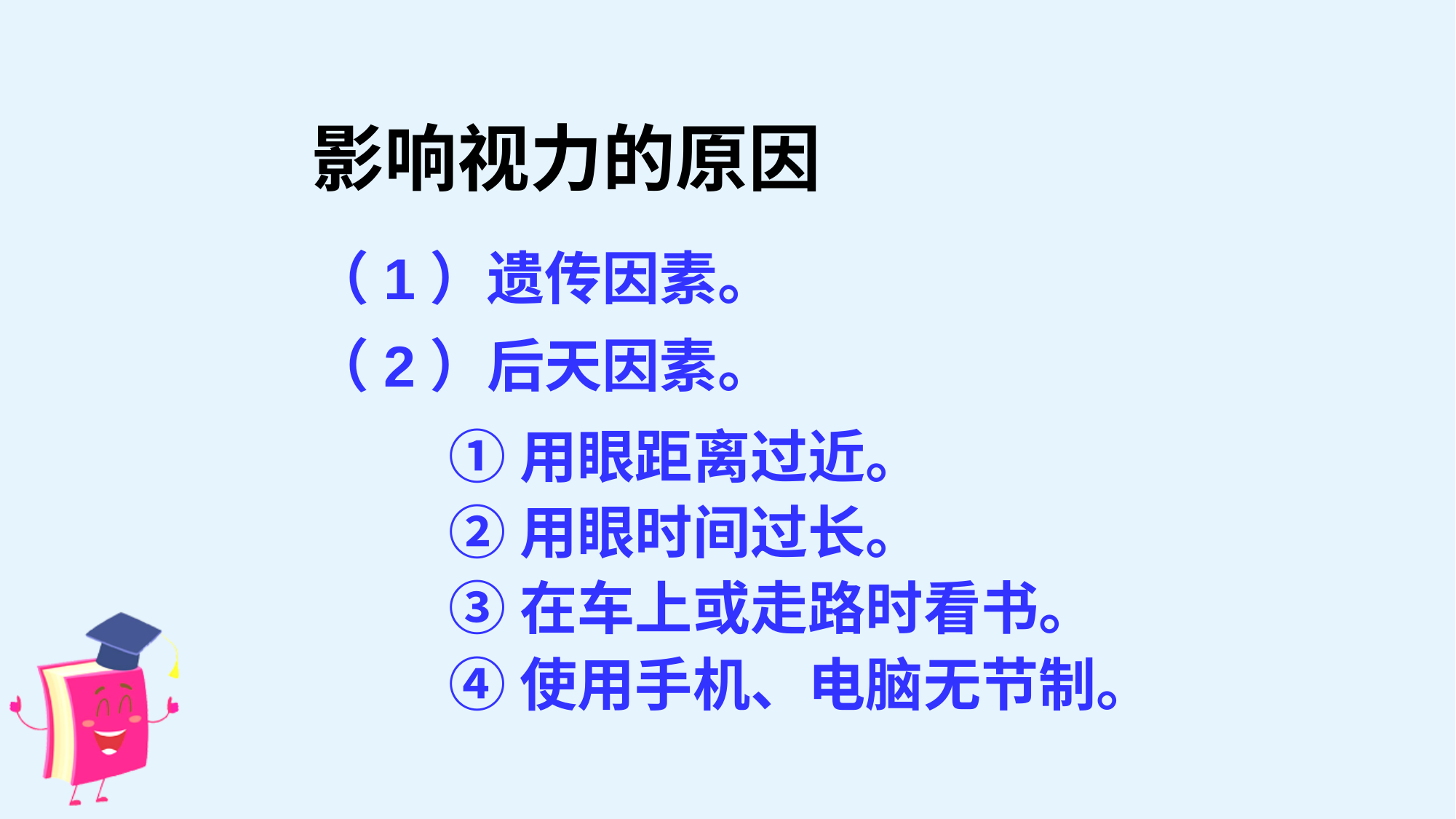

影响视力的原因
（1）遗传因素。
（2）后天因素。
①用眼距离过近。
②用眼时间过长。
③在车上或走路时看书。
④使用手机、电脑无节制。